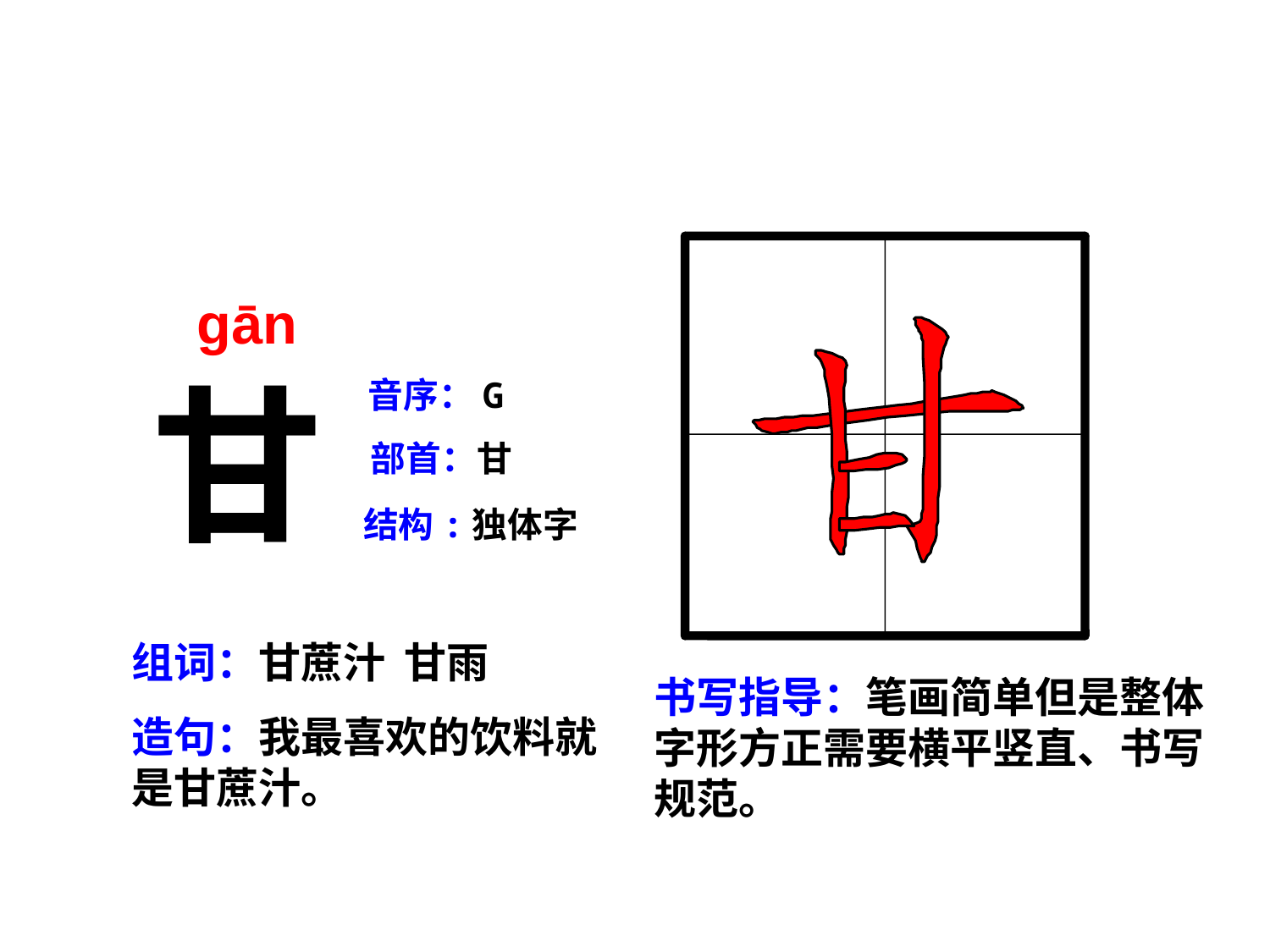

gān

甘
音序：G

部首：甘

结构:独体字

组词：甘蔗汁  甘雨
书写指导：笔画简单但是整体字形方正需要横平竖直、书写规范。
造句：我最喜欢的饮料就是甘蔗汁。